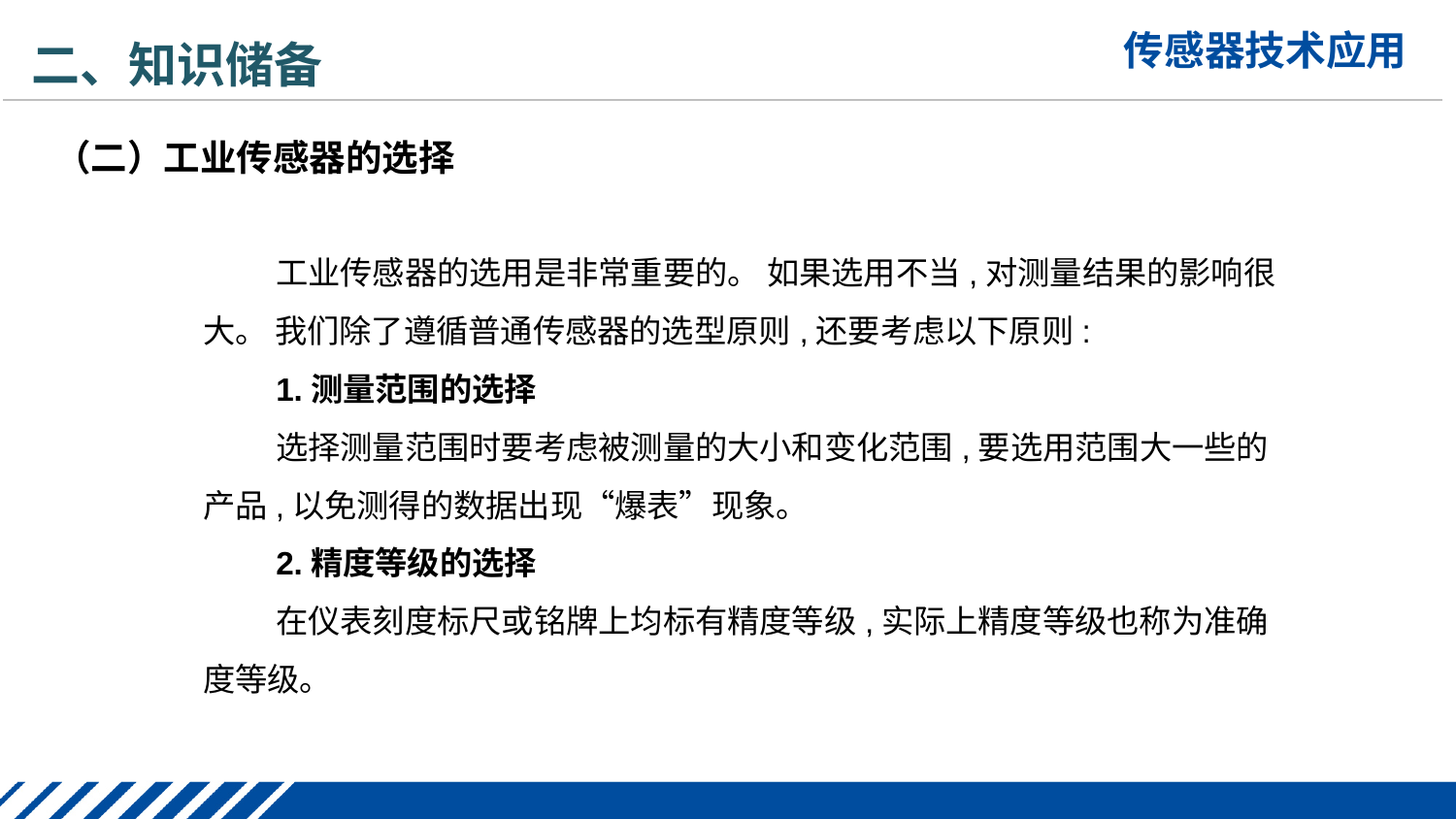

二、知识储备
（二）工业传感器的选择
工业传感器的选用是非常重要的。 如果选用不当,对测量结果的影响很大。 我们除了遵循普通传感器的选型原则,还要考虑以下原则:
1.测量范围的选择
选择测量范围时要考虑被测量的大小和变化范围,要选用范围大一些的产品,以免测得的数据出现“爆表”现象。
2.精度等级的选择
在仪表刻度标尺或铭牌上均标有精度等级,实际上精度等级也称为准确度等级。